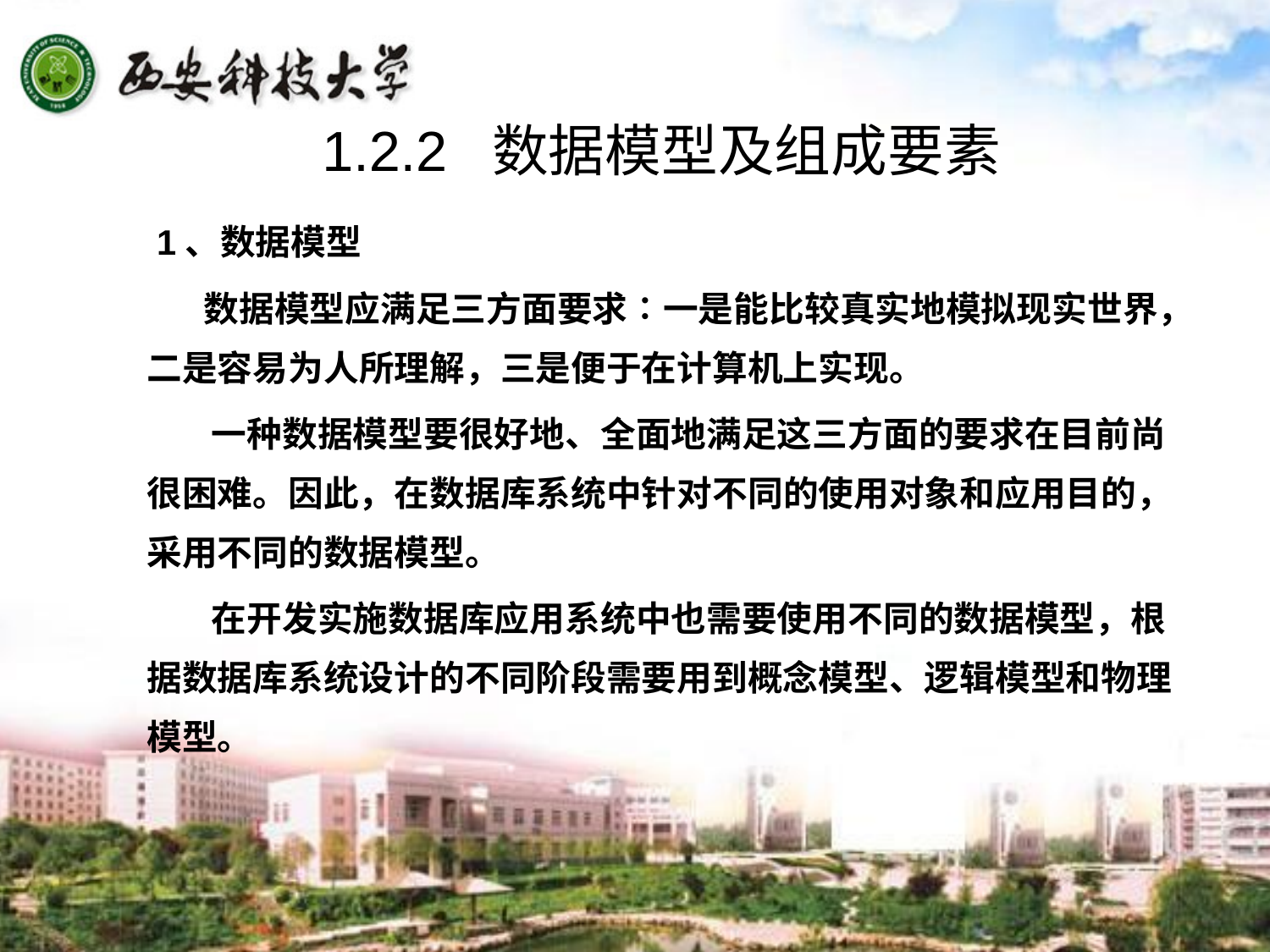

1.2.2  数据模型及组成要素
 1、数据模型
      数据模型应满足三方面要求∶一是能比较真实地模拟现实世界，二是容易为人所理解，三是便于在计算机上实现。
       一种数据模型要很好地、全面地满足这三方面的要求在目前尚很困难。因此，在数据库系统中针对不同的使用对象和应用目的，采用不同的数据模型。
       在开发实施数据库应用系统中也需要使用不同的数据模型，根据数据库系统设计的不同阶段需要用到概念模型、逻辑模型和物理模型。